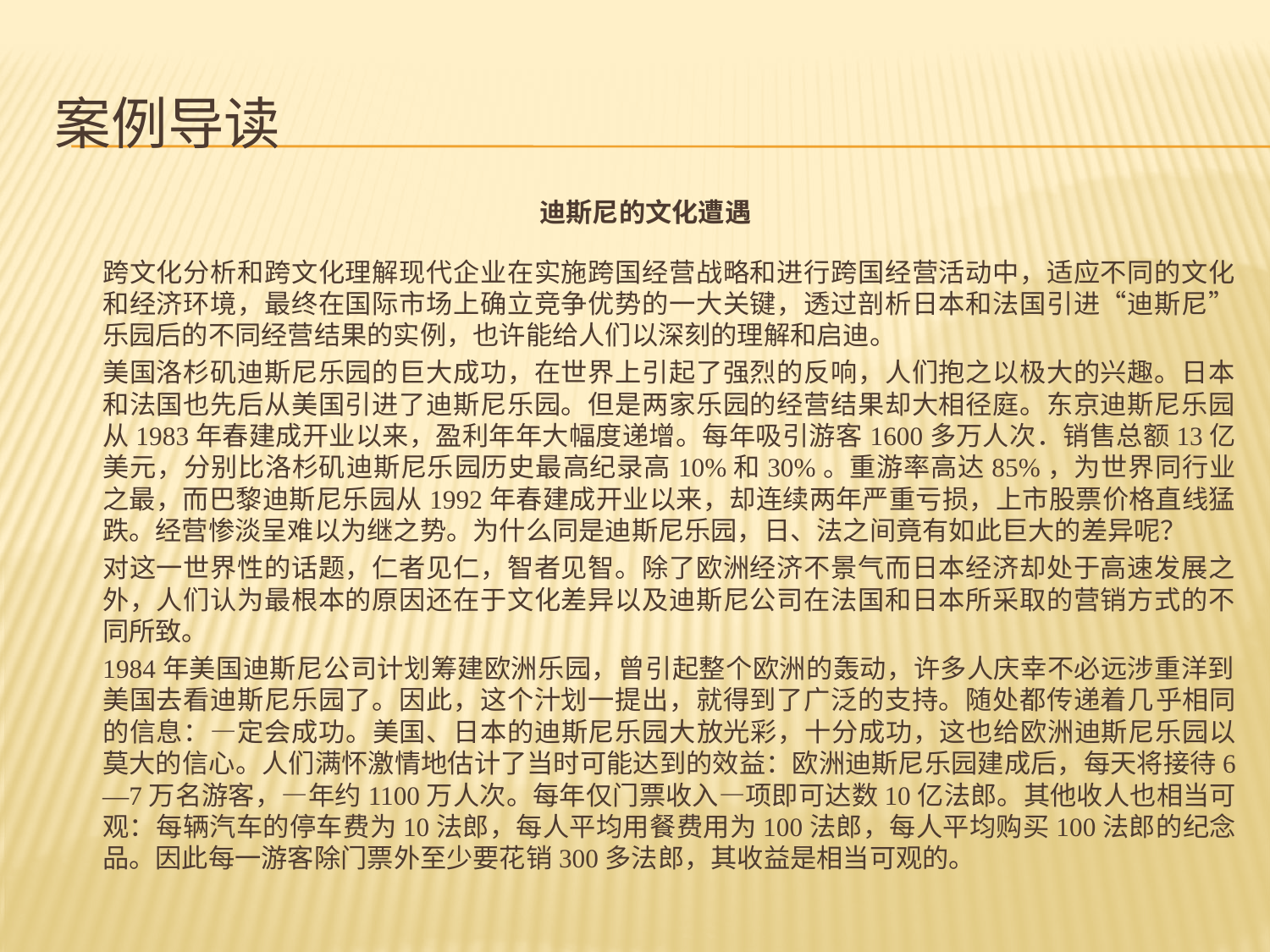

# 案例导读
迪斯尼的文化遭遇
跨文化分析和跨文化理解现代企业在实施跨国经营战略和进行跨国经营活动中，适应不同的文化和经济环境，最终在国际市场上确立竞争优势的一大关键，透过剖析日本和法国引进“迪斯尼”乐园后的不同经营结果的实例，也许能给人们以深刻的理解和启迪。
美国洛杉矶迪斯尼乐园的巨大成功，在世界上引起了强烈的反响，人们抱之以极大的兴趣。日本和法国也先后从美国引进了迪斯尼乐园。但是两家乐园的经营结果却大相径庭。东京迪斯尼乐园从1983年春建成开业以来，盈利年年大幅度递增。每年吸引游客1600多万人次．销售总额13亿美元，分别比洛杉矶迪斯尼乐园历史最高纪录高10%和30%。重游率高达85%，为世界同行业之最，而巴黎迪斯尼乐园从1992年春建成开业以来，却连续两年严重亏损，上市股票价格直线猛跌。经营惨淡呈难以为继之势。为什么同是迪斯尼乐园，日、法之间竟有如此巨大的差异呢？
对这一世界性的话题，仁者见仁，智者见智。除了欧洲经济不景气而日本经济却处于高速发展之外，人们认为最根本的原因还在于文化差异以及迪斯尼公司在法国和日本所采取的营销方式的不同所致。
1984年美国迪斯尼公司计划筹建欧洲乐园，曾引起整个欧洲的轰动，许多人庆幸不必远涉重洋到美国去看迪斯尼乐园了。因此，这个汁划一提出，就得到了广泛的支持。随处都传递着几乎相同的信息：—定会成功。美国、日本的迪斯尼乐园大放光彩，十分成功，这也给欧洲迪斯尼乐园以莫大的信心。人们满怀激情地估计了当时可能达到的效益：欧洲迪斯尼乐园建成后，每天将接待6—7万名游客，—年约1100万人次。每年仅门票收入—项即可达数10亿法郎。其他收人也相当可观：每辆汽车的停车费为10法郎，每人平均用餐费用为100法郎，每人平均购买100法郎的纪念品。因此每一游客除门票外至少要花销300多法郎，其收益是相当可观的。